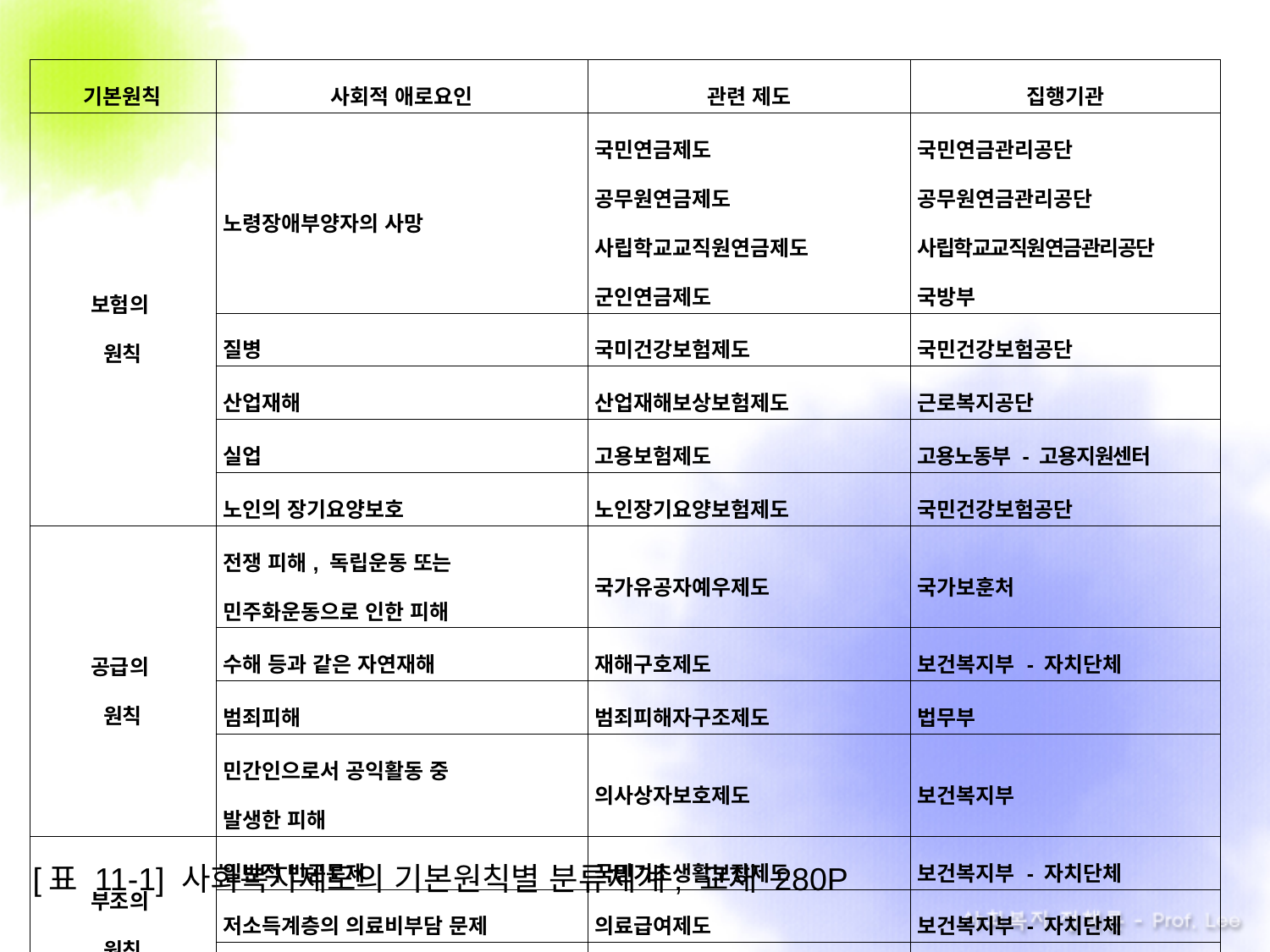

| 기본원칙 | 사회적 애로요인 | 관련 제도 | 집행기관 |
| --- | --- | --- | --- |
| 보험의 원칙 | 노령장애부양자의 사망 | 국민연금제도 공무원연금제도 사립학교교직원연금제도 군인연금제도 | 국민연금관리공단 공무원연금관리공단 사립학교교직원연금관리공단 국방부 |
|  | 질병 | 국미건강보험제도 | 국민건강보험공단 |
|  | 산업재해 | 산업재해보상보험제도 | 근로복지공단 |
|  | 실업 | 고용보험제도 | 고용노동부 - 고용지원센터 |
|  | 노인의 장기요양보호 | 노인장기요양보험제도 | 국민건강보험공단 |
| 공급의 원칙 | 전쟁 피해, 독립운동 또는 민주화운동으로 인한 피해 | 국가유공자예우제도 | 국가보훈처 |
|  | 수해 등과 같은 자연재해 | 재해구호제도 | 보건복지부 - 자치단체 |
|  | 범죄피해 | 범죄피해자구조제도 | 법무부 |
|  | 민간인으로서 공익활동 중 발생한 피해 | 의사상자보호제도 | 보건복지부 |
| 부조의 원칙 | 일반적 빈곤문제 | 국민기초생활보장제도 | 보건복지부 - 자치단체 |
|  | 저소득계층의 의료비부담 문제 | 의료급여제도 | 보건복지부 - 자치단체 |
|  | 노인 및 장애인의 빈곤문제 | 기초연금제도 | 보건복지부 - 자치단체 |
[표 11-1] 사회복지제도의 기본원칙별 분류체계, 교재 280P